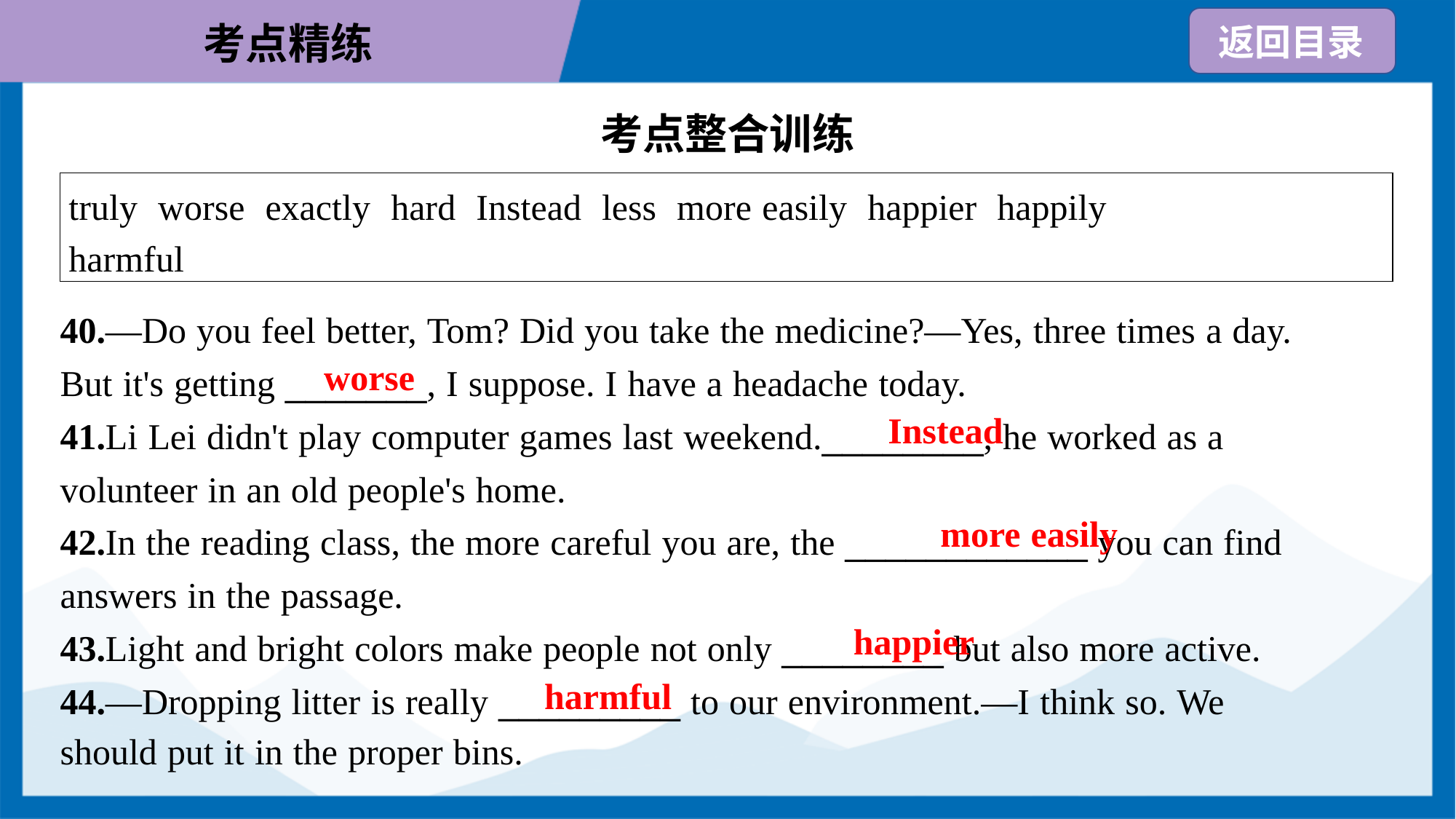

考点整合训练
| truly worse exactly hard Instead less more easily happier happily harmful |
| --- |
40.—Do you feel better, Tom? Did you take the medicine?—Yes, three times a day.
But it's getting _______, I suppose. I have a headache today.
41.Li Lei didn't play computer games last weekend.________, he worked as a
volunteer in an old people's home.
42.In the reading class, the more careful you are, the ____________ you can find
answers in the passage.
43.Light and bright colors make people not only ________ but also more active.
44.—Dropping litter is really _________ to our environment.—I think so. We
should put it in the proper bins.
worse
Instead
more easily
happier
harmful